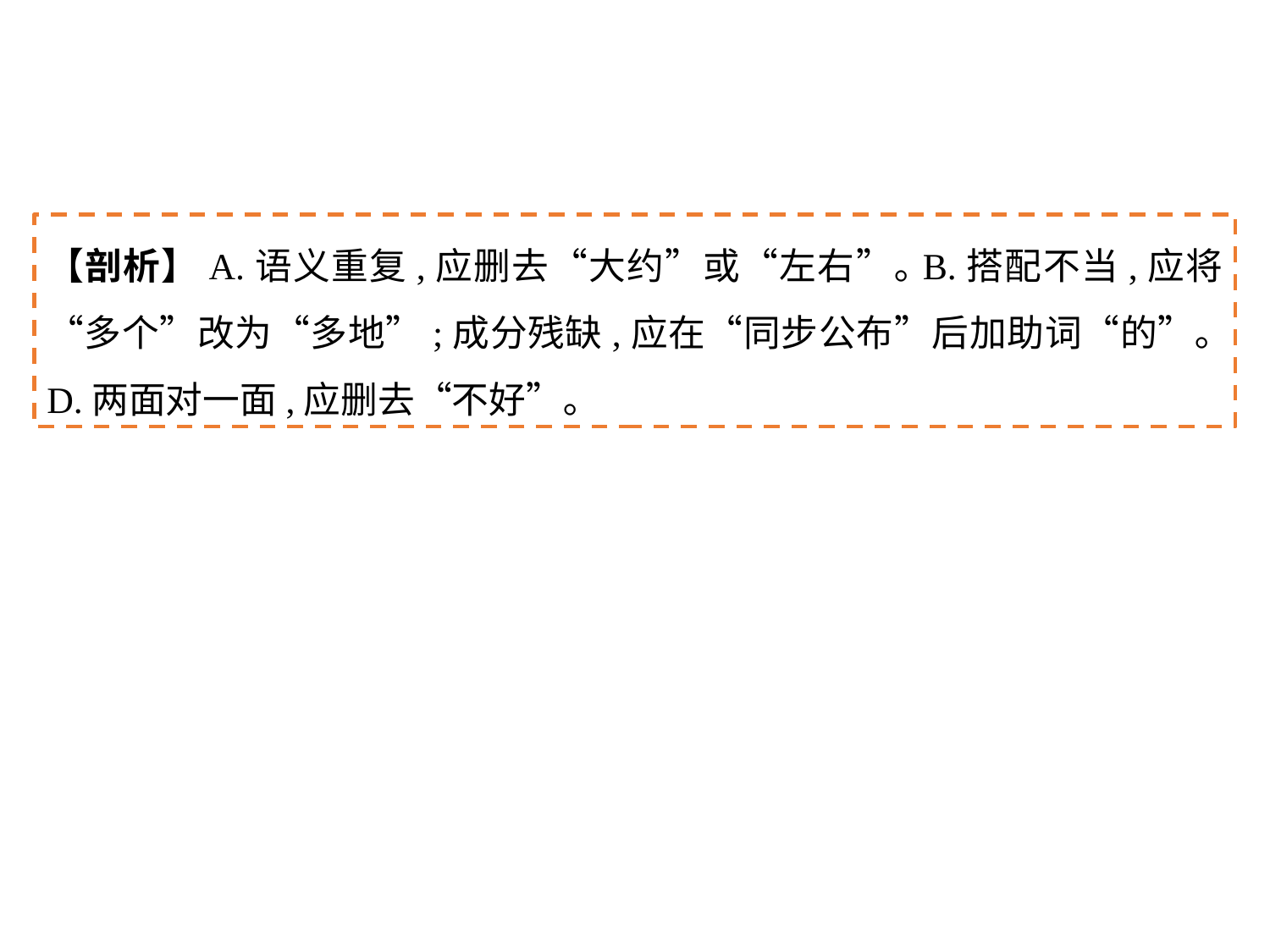

【剖析】A.语义重复,应删去“大约”或“左右”｡B.搭配不当,应将“多个”改为“多地”;成分残缺,应在“同步公布”后加助词“的”｡D.两面对一面,应删去“不好”｡